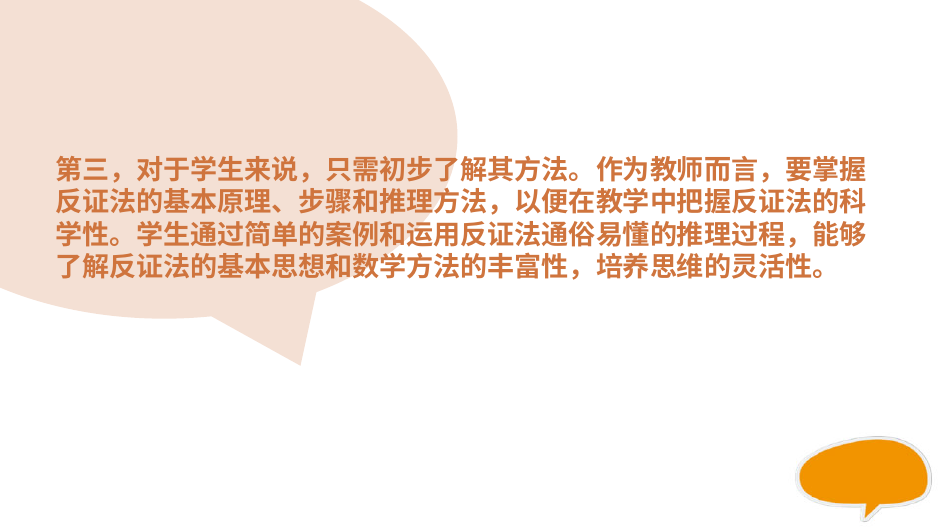

#

第三，对于学生来说，只需初步了解其方法。作为教师而言，要掌握反证法的基本原理、步骤和推理方法，以便在教学中把握反证法的科学性。学生通过简单的案例和运用反证法通俗易懂的推理过程，能够了解反证法的基本思想和数学方法的丰富性，培养思维的灵活性。